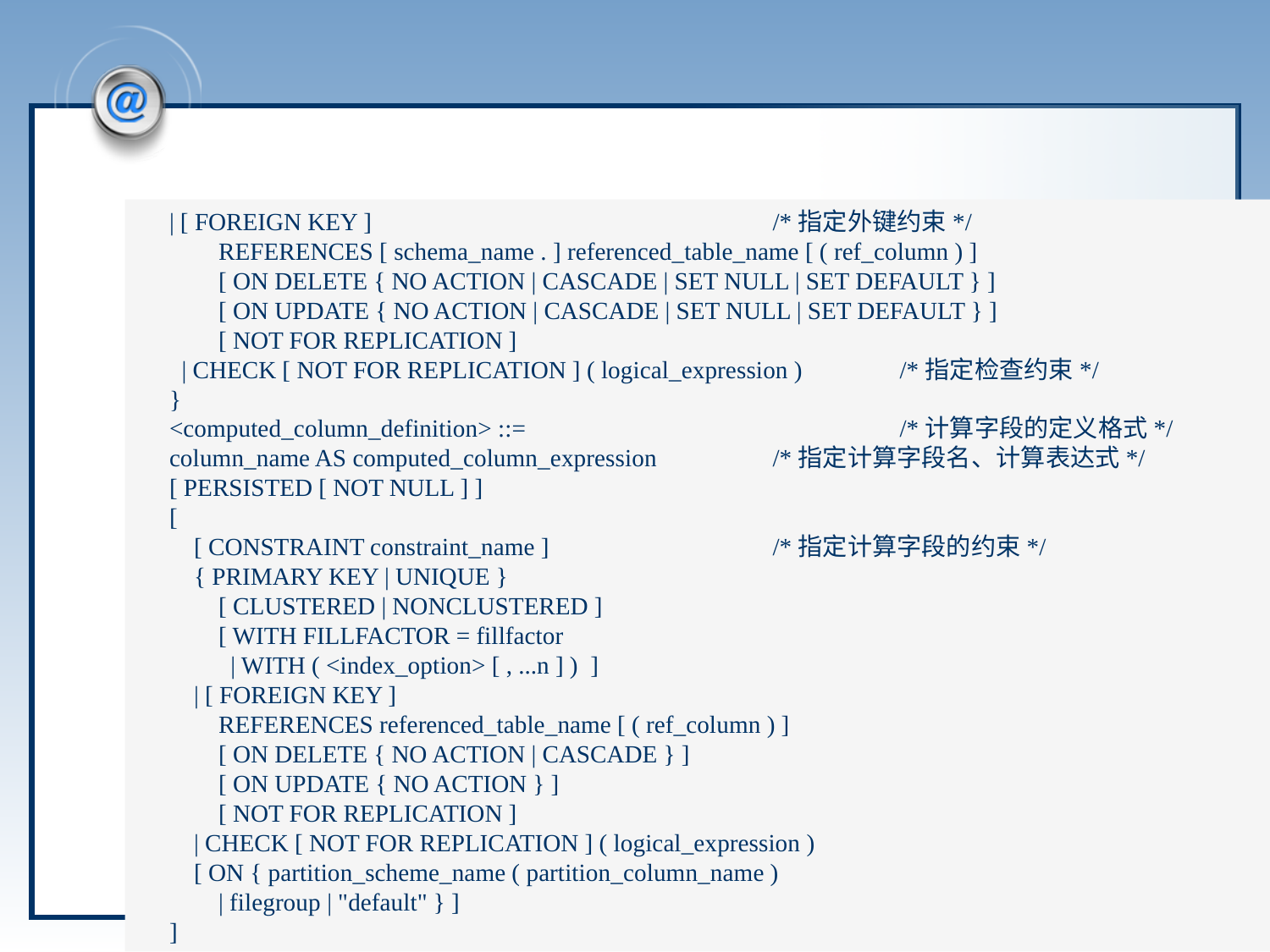

#
| [ FOREIGN KEY ] 				/*指定外键约束*/
        REFERENCES [ schema_name . ] referenced_table_name [ ( ref_column ) ]
        [ ON DELETE { NO ACTION | CASCADE | SET NULL | SET DEFAULT } ]
        [ ON UPDATE { NO ACTION | CASCADE | SET NULL | SET DEFAULT } ]
        [ NOT FOR REPLICATION ]
  | CHECK [ NOT FOR REPLICATION ] ( logical_expression ) 	/*指定检查约束*/
}
<computed_column_definition> ::=			/*计算字段的定义格式*/
column_name AS computed_column_expression 	/*指定计算字段名、计算表达式*/
[ PERSISTED [ NOT NULL ] ]
[
    [ CONSTRAINT constraint_name ]		/*指定计算字段的约束*/
    { PRIMARY KEY | UNIQUE }
        [ CLUSTERED | NONCLUSTERED ]
        [ WITH FILLFACTOR = fillfactor
          | WITH ( <index_option> [ , ...n ] )  ]
    | [ FOREIGN KEY ]
        REFERENCES referenced_table_name [ ( ref_column ) ]
        [ ON DELETE { NO ACTION | CASCADE } ]
        [ ON UPDATE { NO ACTION } ]
        [ NOT FOR REPLICATION ]
    | CHECK [ NOT FOR REPLICATION ] ( logical_expression )
    [ ON { partition_scheme_name ( partition_column_name )
        | filegroup | "default" } ]
]
武汉工程科技学院